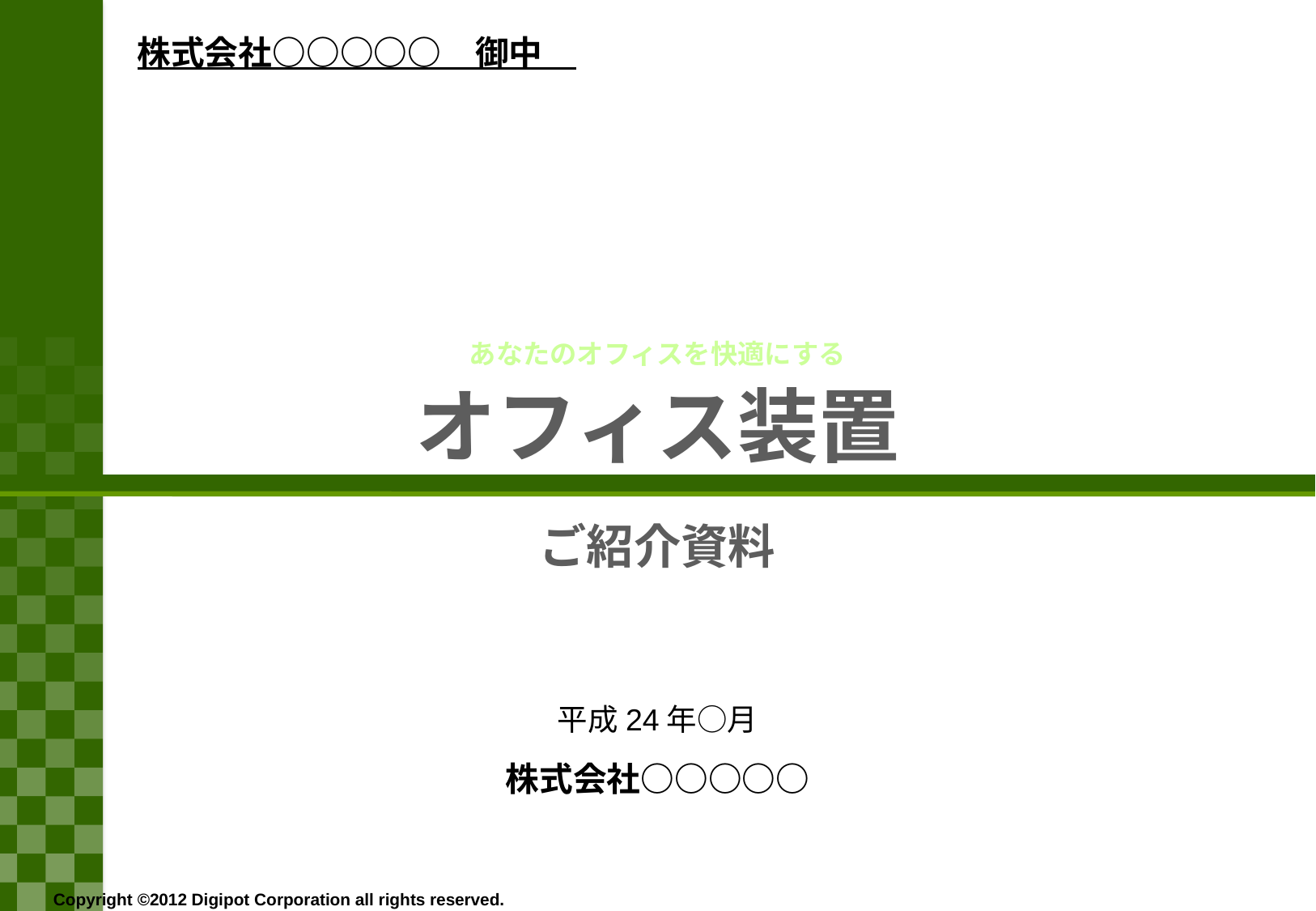

株式会社○○○○○　御中
あなたのオフィスを快適にする
オフィス装置

ご紹介資料
平成24年○月
株式会社○○○○○